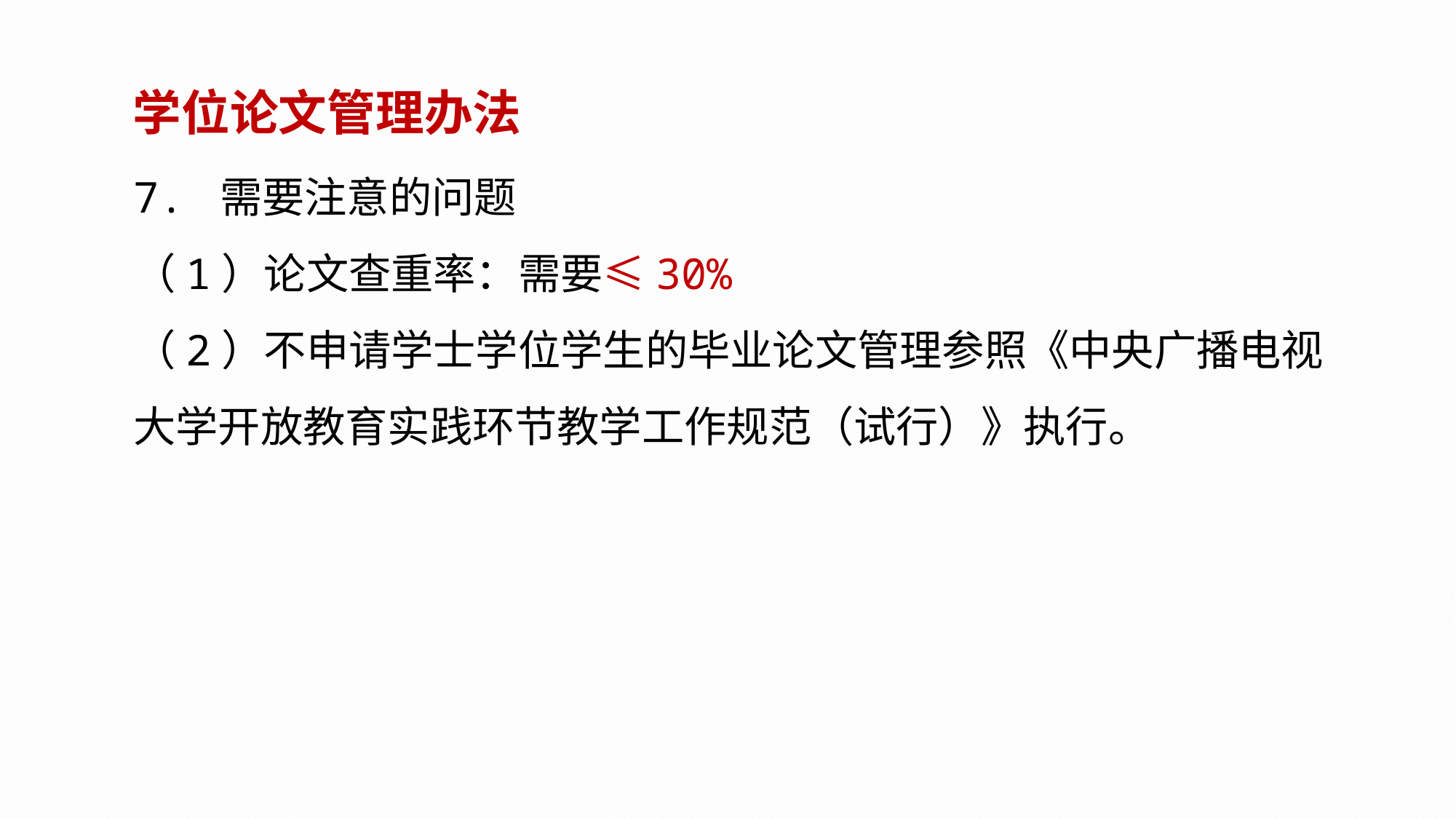

学位论文管理办法
7. 需要注意的问题
（1）论文查重率：需要≤30%
（2）不申请学士学位学生的毕业论文管理参照《中央广播电视大学开放教育实践环节教学工作规范（试行）》执行。